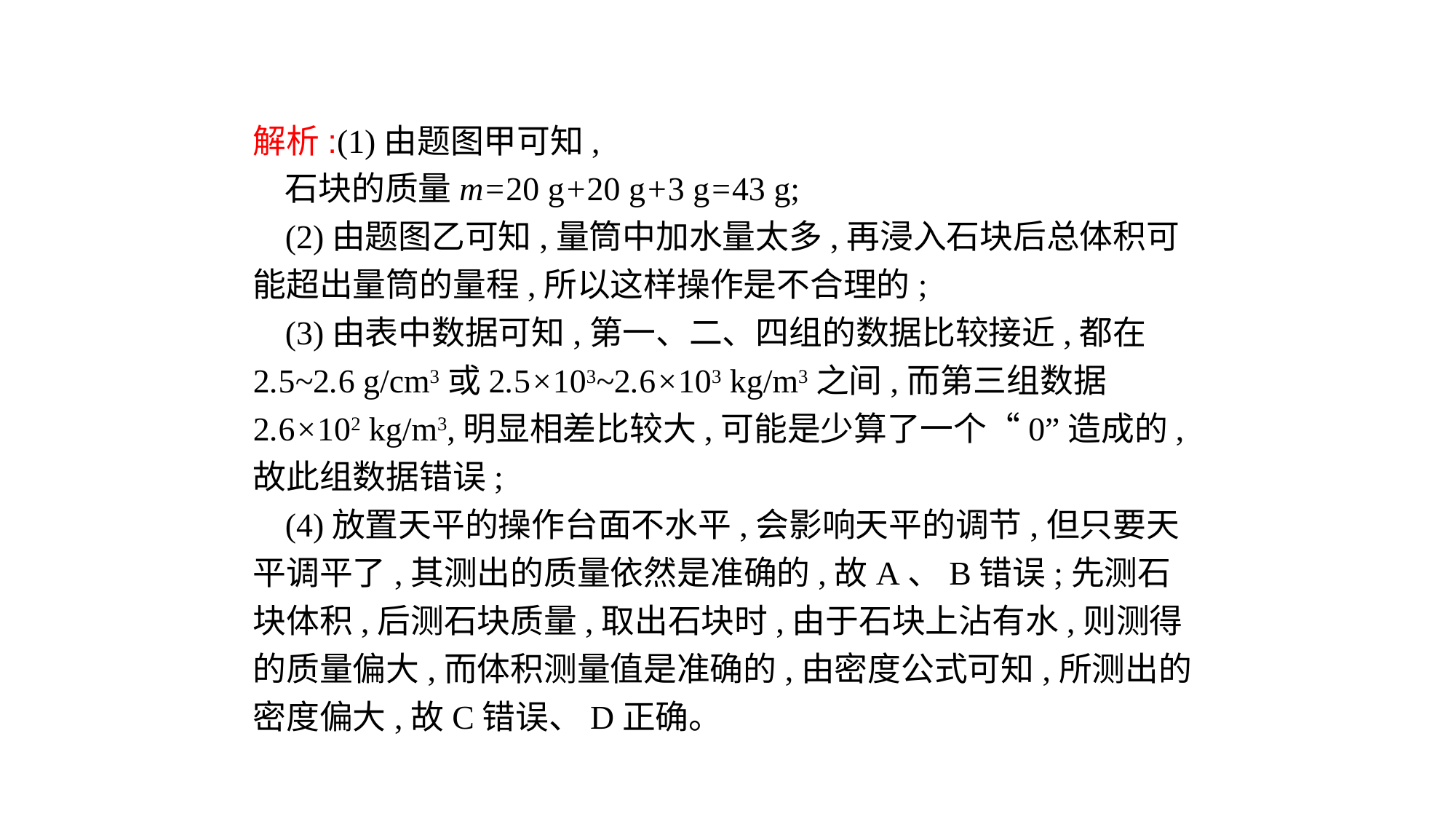

解析:(1)由题图甲可知,
石块的质量m=20 g+20 g+3 g=43 g;
(2)由题图乙可知,量筒中加水量太多,再浸入石块后总体积可能超出量筒的量程,所以这样操作是不合理的;
(3)由表中数据可知,第一、二、四组的数据比较接近,都在2.5~2.6 g/cm3或2.5×103~2.6×103 kg/m3之间,而第三组数据2.6×102 kg/m3,明显相差比较大,可能是少算了一个“0”造成的,故此组数据错误;
(4)放置天平的操作台面不水平,会影响天平的调节,但只要天平调平了,其测出的质量依然是准确的,故A、B错误;先测石块体积,后测石块质量,取出石块时,由于石块上沾有水,则测得的质量偏大,而体积测量值是准确的,由密度公式可知,所测出的密度偏大,故C错误、D正确。